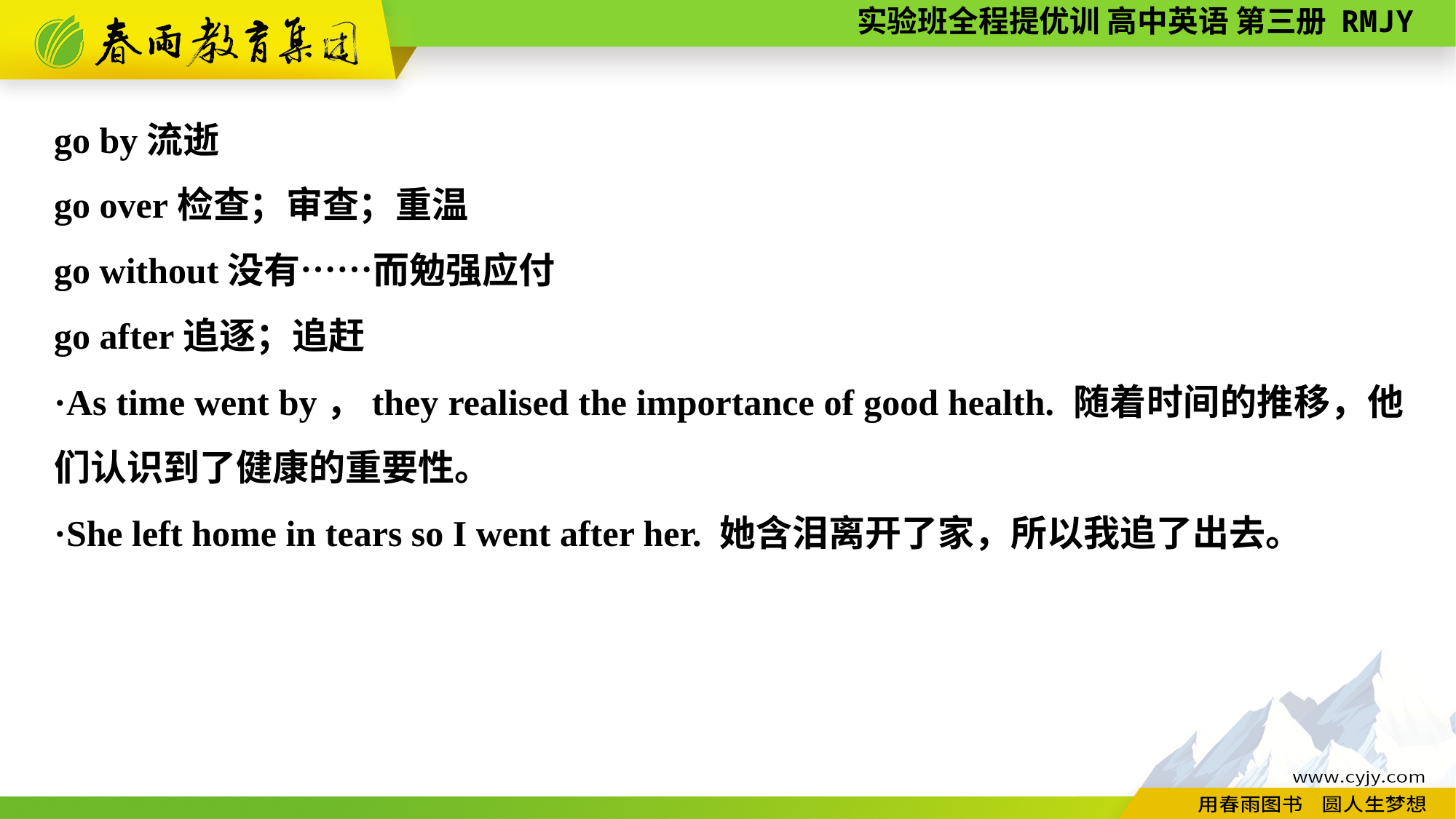

go by流逝
go over检查；审查；重温
go without没有……而勉强应付
go after追逐；追赶
·As time went by，they realised the importance of good health. 随着时间的推移，他们认识到了健康的重要性。
·She left home in tears so I went after her. 她含泪离开了家，所以我追了出去。